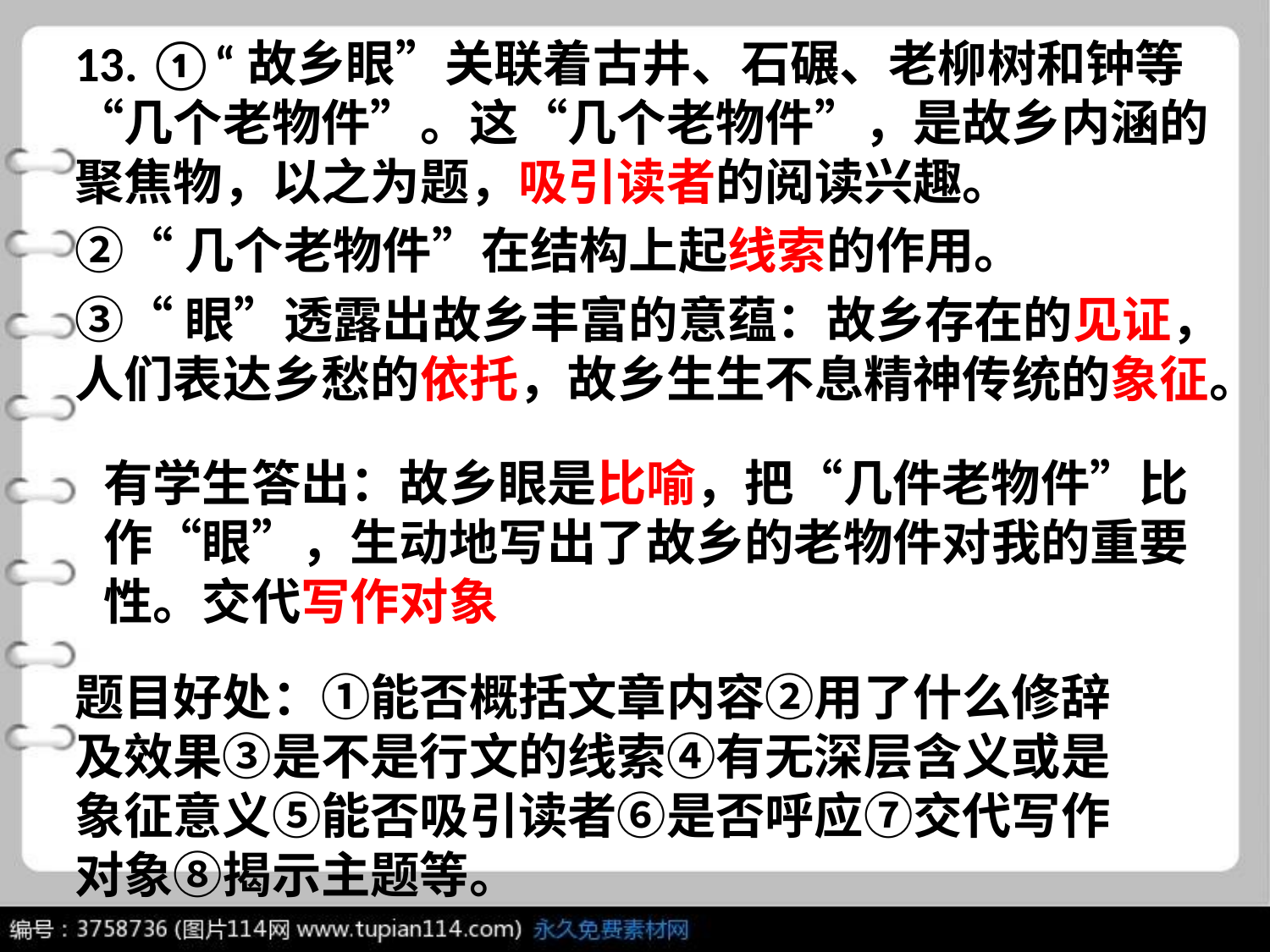

13. ①“故乡眼”关联着古井、石碾、老柳树和钟等“几个老物件”。这“几个老物件”，是故乡内涵的聚焦物，以之为题，吸引读者的阅读兴趣。
②“几个老物件”在结构上起线索的作用。
③“眼”透露出故乡丰富的意蕴：故乡存在的见证，人们表达乡愁的依托，故乡生生不息精神传统的象征。

有学生答出：故乡眼是比喻，把“几件老物件”比作“眼”，生动地写出了故乡的老物件对我的重要性。̸交代写作对象
题目好处：①能否概括文章内容②用了什么修辞及效果③是不是行文的线索④有无深层含义或是象征意义⑤能否吸引读者⑥是否呼应⑦交代写作对象⑧揭示主题等。